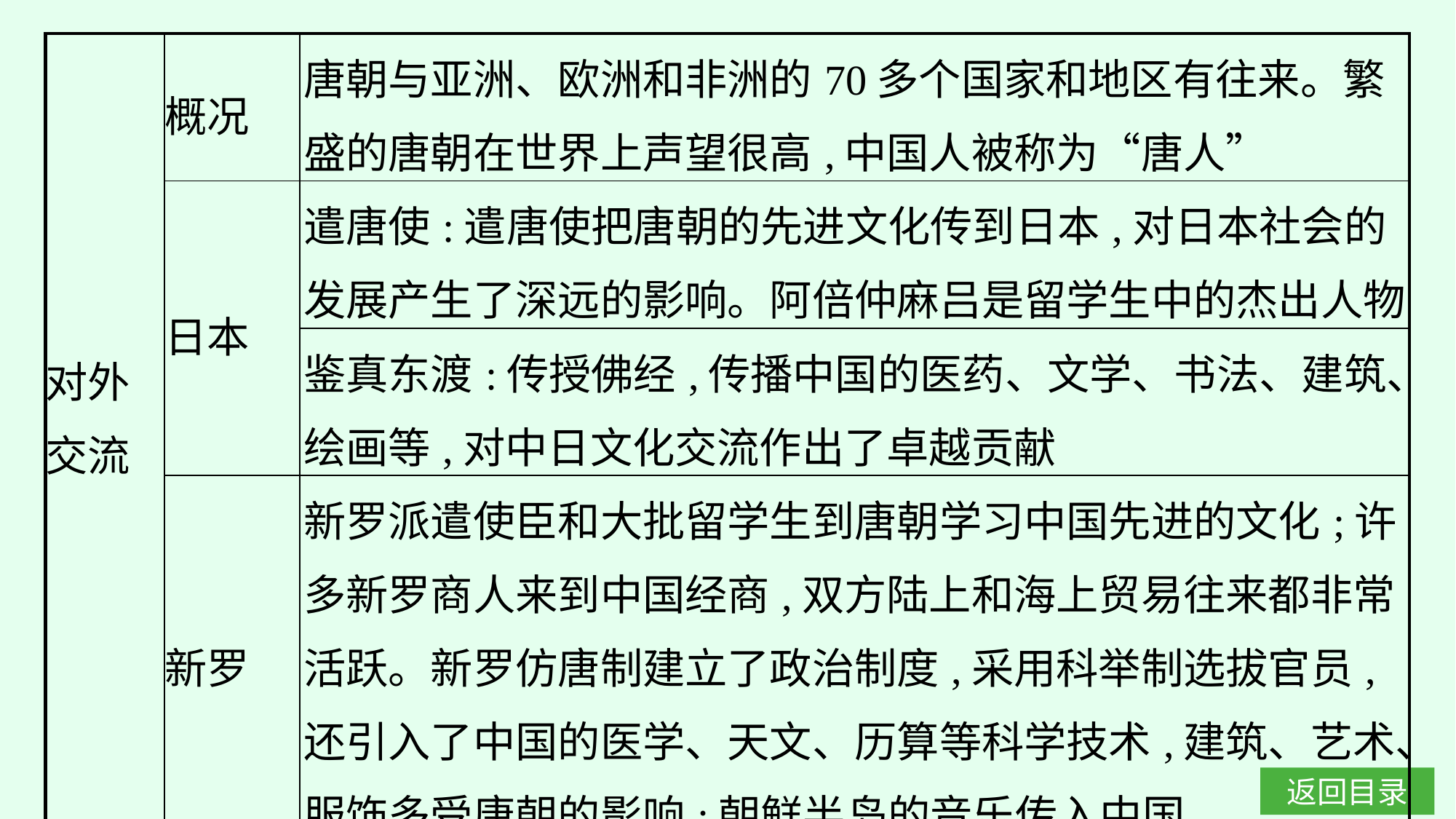

| 对外 交流 | 概况 | 唐朝与亚洲、欧洲和非洲的70多个国家和地区有往来。繁盛的唐朝在世界上声望很高,中国人被称为“唐人” |
| --- | --- | --- |
|  | 日本 | 遣唐使:遣唐使把唐朝的先进文化传到日本,对日本社会的发展产生了深远的影响。阿倍仲麻吕是留学生中的杰出人物 |
|  |  | 鉴真东渡:传授佛经,传播中国的医药、文学、书法、建筑、绘画等,对中日文化交流作出了卓越贡献 |
|  | 新罗 | 新罗派遣使臣和大批留学生到唐朝学习中国先进的文化;许多新罗商人来到中国经商,双方陆上和海上贸易往来都非常活跃。新罗仿唐制建立了政治制度,采用科举制选拔官员,还引入了中国的医学、天文、历算等科学技术,建筑、艺术、服饰多受唐朝的影响;朝鲜半岛的音乐传入中国 |